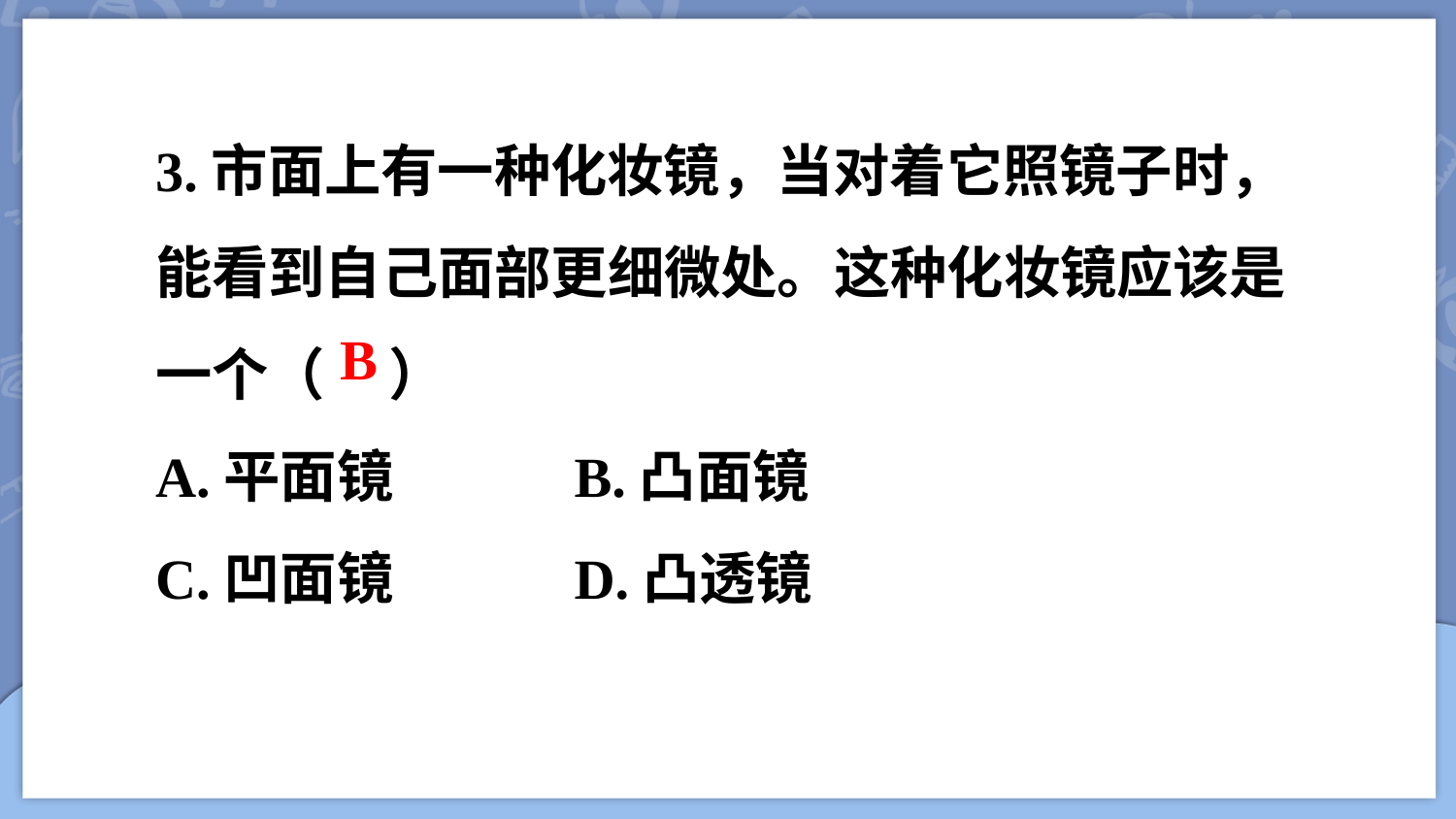

3.市面上有一种化妆镜，当对着它照镜子时，能看到自己面部更细微处。这种化妆镜应该是一个（     ）
A.平面镜             B.凸面镜
C.凹面镜             D.凸透镜
B